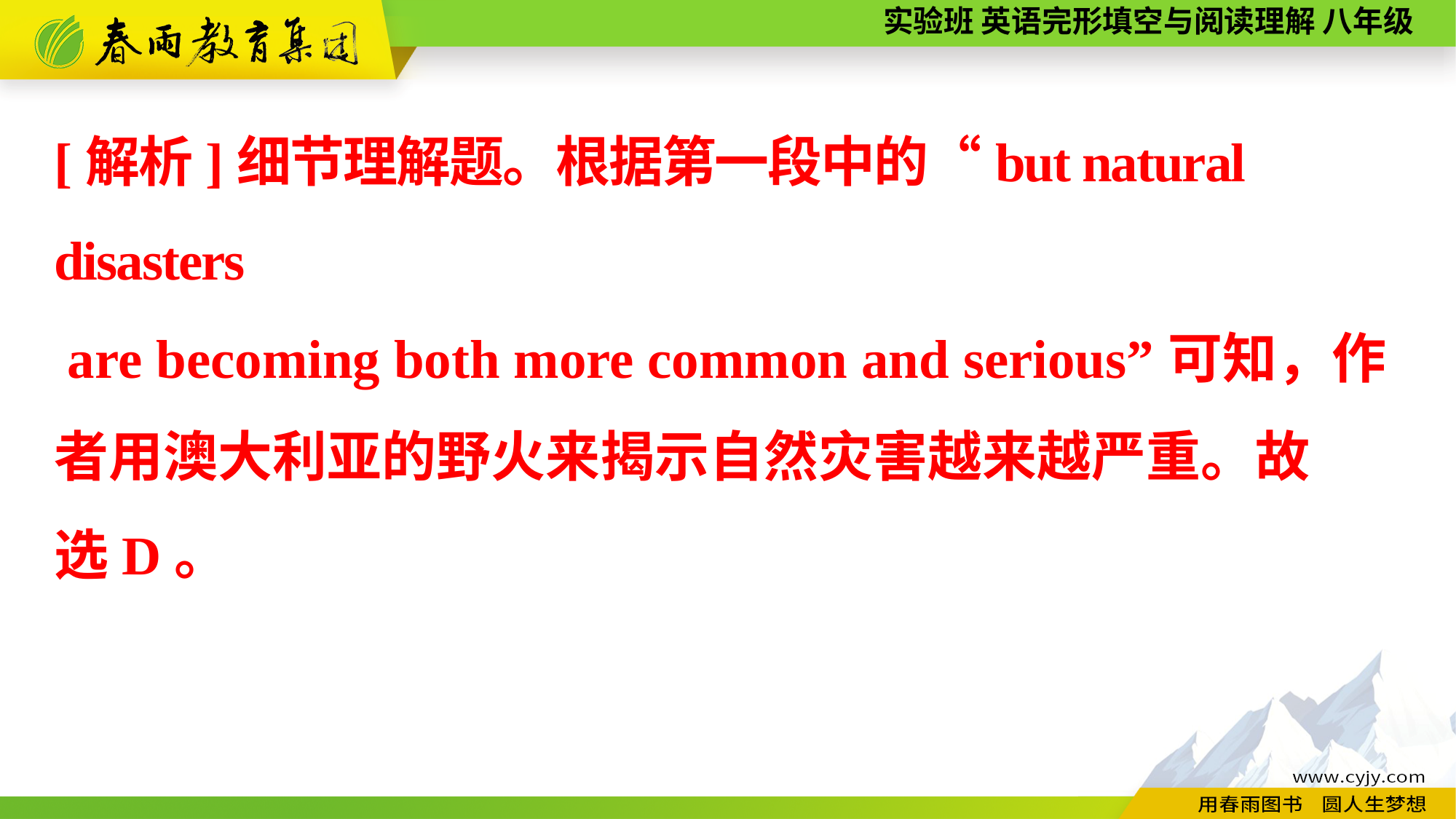

[解析]细节理解题。根据第一段中的“but natural disasters
 are becoming both more common and serious”可知，作者用澳大利亚的野火来揭示自然灾害越来越严重。故
选D。